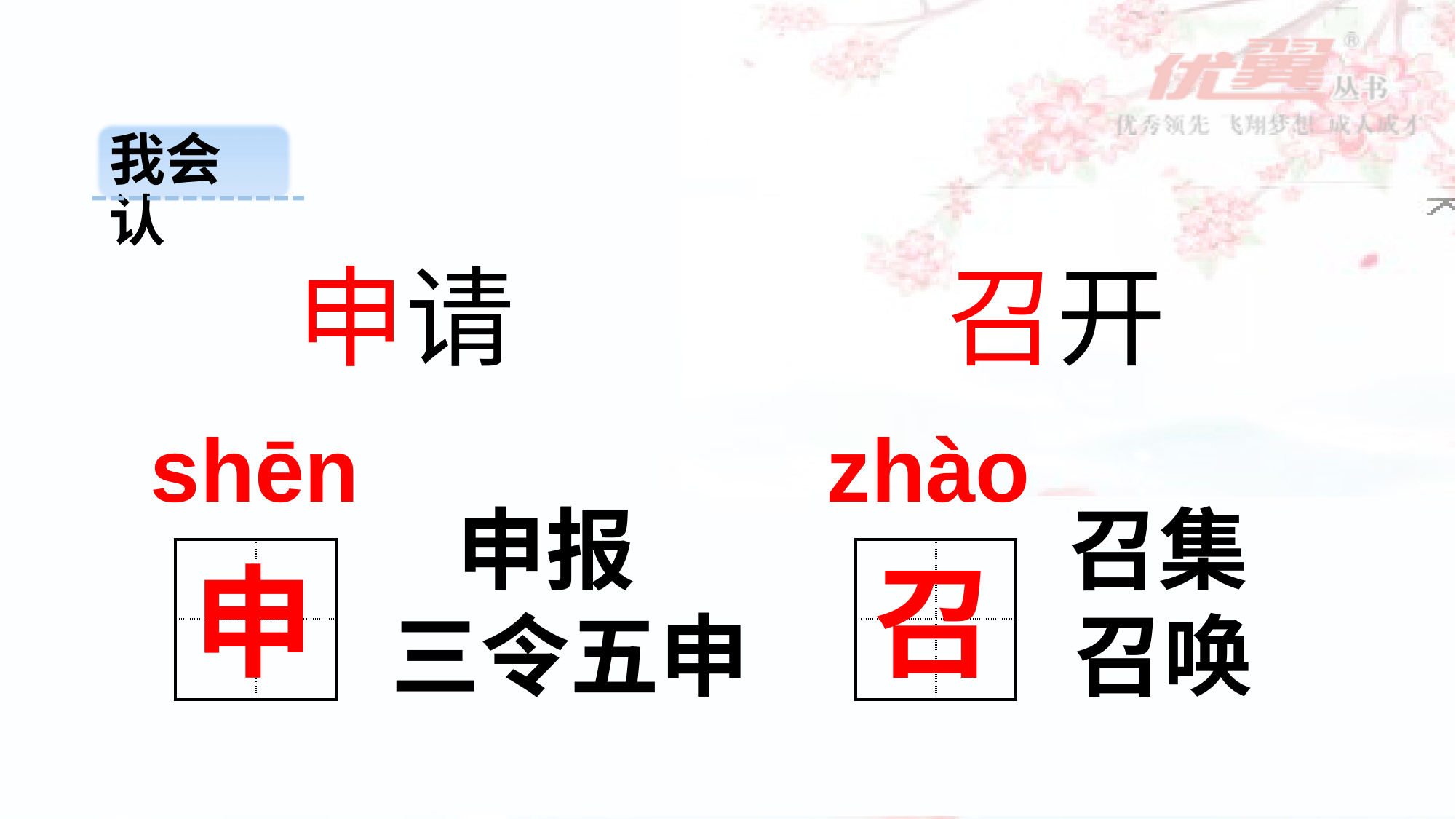

我会认

召开
申请
shēn
zhào
申报
召集
申
召
|  |  |
| --- | --- |
|  |  |
|  |  |
| --- | --- |
|  |  |
三令五申
召唤